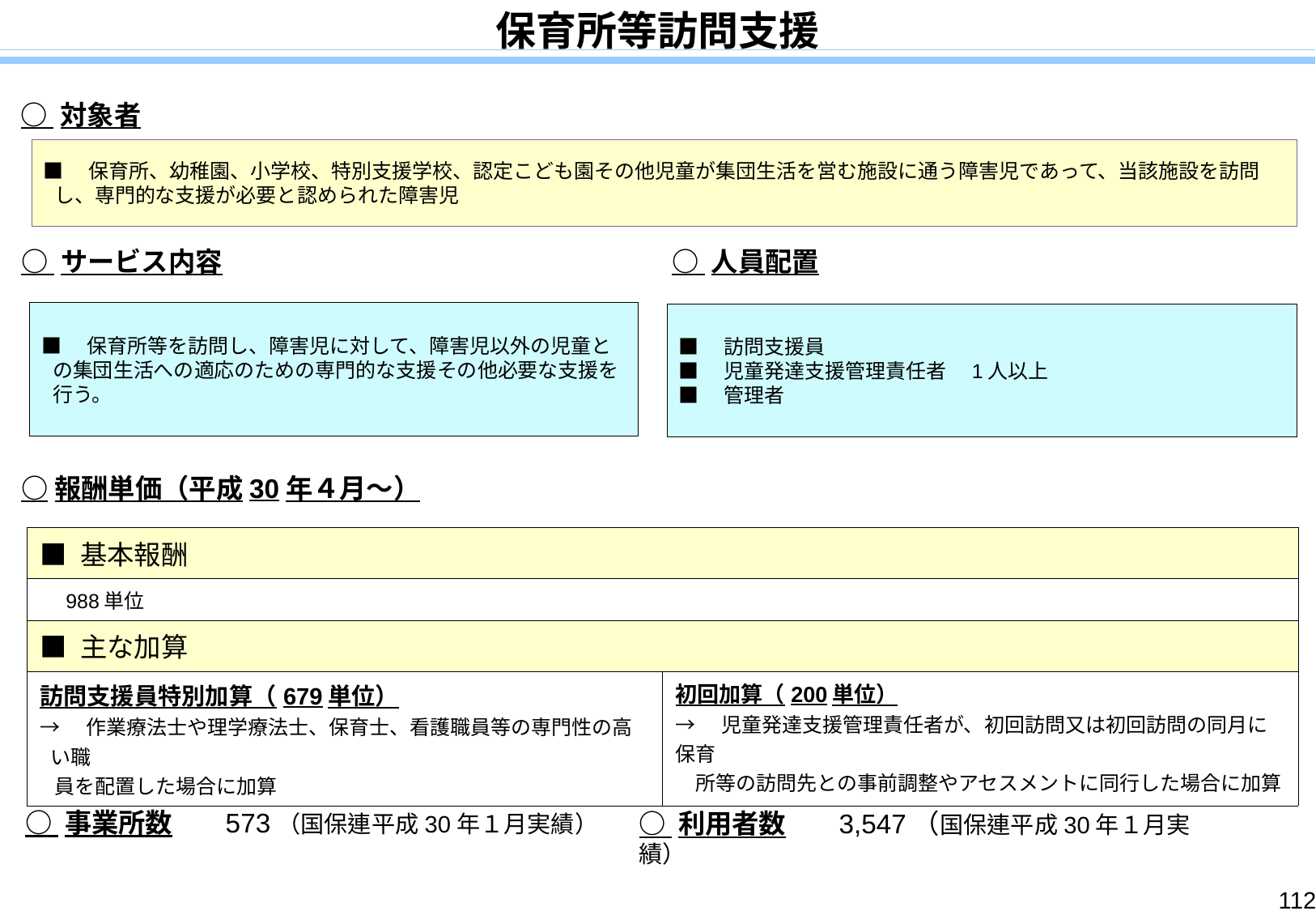

保育所等訪問支援
○ 対象者
■　保育所、幼稚園、小学校、特別支援学校、認定こども園その他児童が集団生活を営む施設に通う障害児であって、当該施設を訪問し、専門的な支援が必要と認められた障害児

○ サービス内容
○ 人員配置

■　保育所等を訪問し、障害児に対して、障害児以外の児童との集団生活への適応のための専門的な支援その他必要な支援を行う。
■　訪問支援員
■　児童発達支援管理責任者　1人以上
■　管理者
○報酬単価（平成30年４月～）
| ■ 基本報酬 |  |
| --- | --- |
| 988単位 |  |
| ■ 主な加算 |  |
| 訪問支援員特別加算（679単位） →　作業療法士や理学療法士、保育士、看護職員等の専門性の高い職 員を配置した場合に加算 | 初回加算（200単位） →　児童発達支援管理責任者が、初回訪問又は初回訪問の同月に保育 　所等の訪問先との事前調整やアセスメントに同行した場合に加算 |
○ 事業所数　　573（国保連平成30年１月実績）
○ 利用者数　　3,547（国保連平成30年１月実績）
112